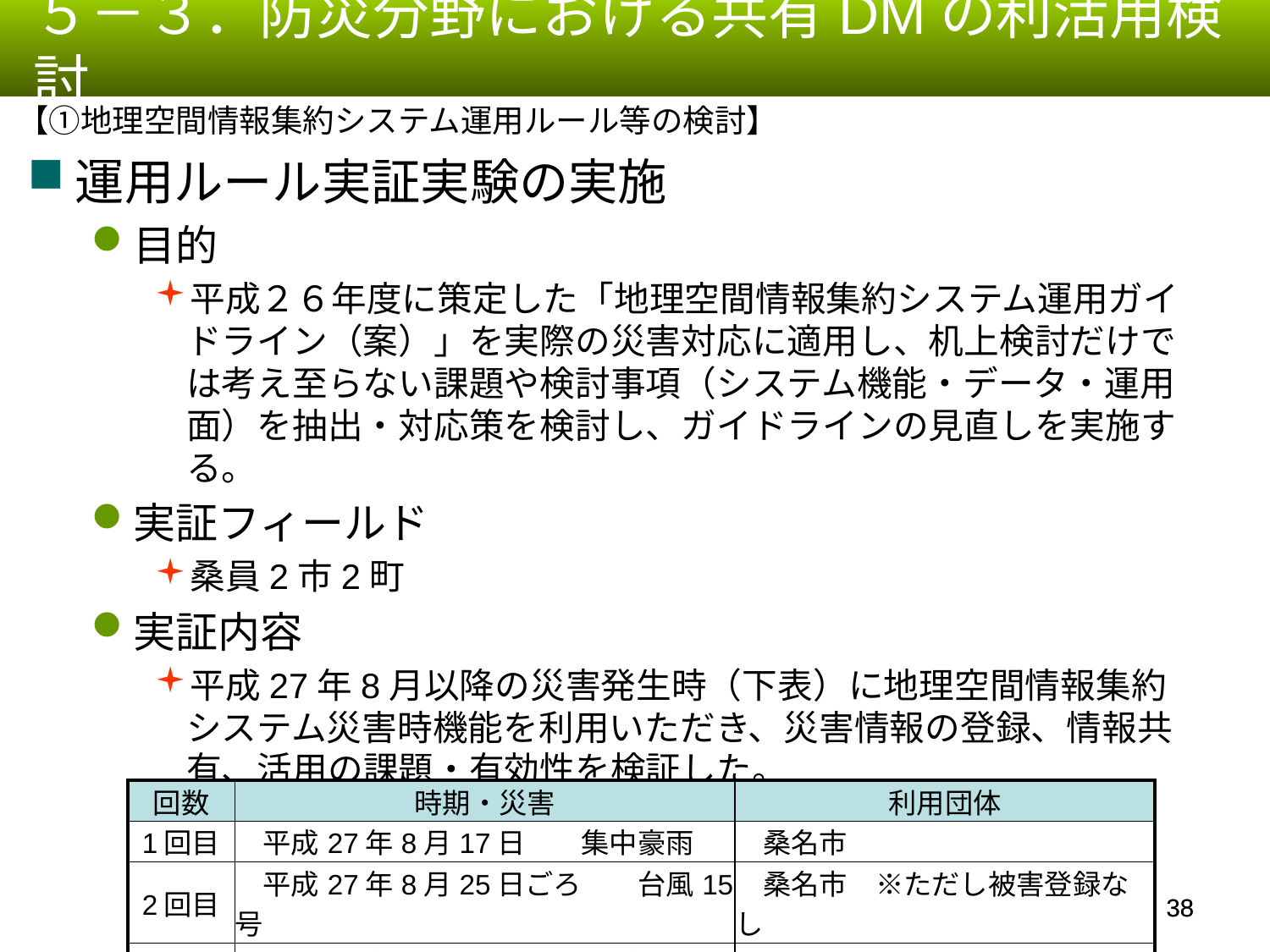

５－３．防災分野における共有DMの利活用検討
【①地理空間情報集約システム運用ルール等の検討】
運用ルール実証実験の実施
目的
平成２６年度に策定した「地理空間情報集約システム運用ガイドライン（案）」を実際の災害対応に適用し、机上検討だけでは考え至らない課題や検討事項（システム機能・データ・運用面）を抽出・対応策を検討し、ガイドラインの見直しを実施する。
実証フィールド
桑員2市2町
実証内容
平成27年8月以降の災害発生時（下表）に地理空間情報集約システム災害時機能を利用いただき、災害情報の登録、情報共有、活用の課題・有効性を検証した。

| 回数 | 時期・災害 | 利用団体 |
| --- | --- | --- |
| 1回目 | 平成27年8月17日　　集中豪雨 | 桑名市 |
| 2回目 | 平成27年8月25日ごろ　　台風15号 | 桑名市　※ただし被害登録なし |
| 3回目 | 平成27年9月8日ごろ　　台風18号 | 桑名市、東員町 |
38
38